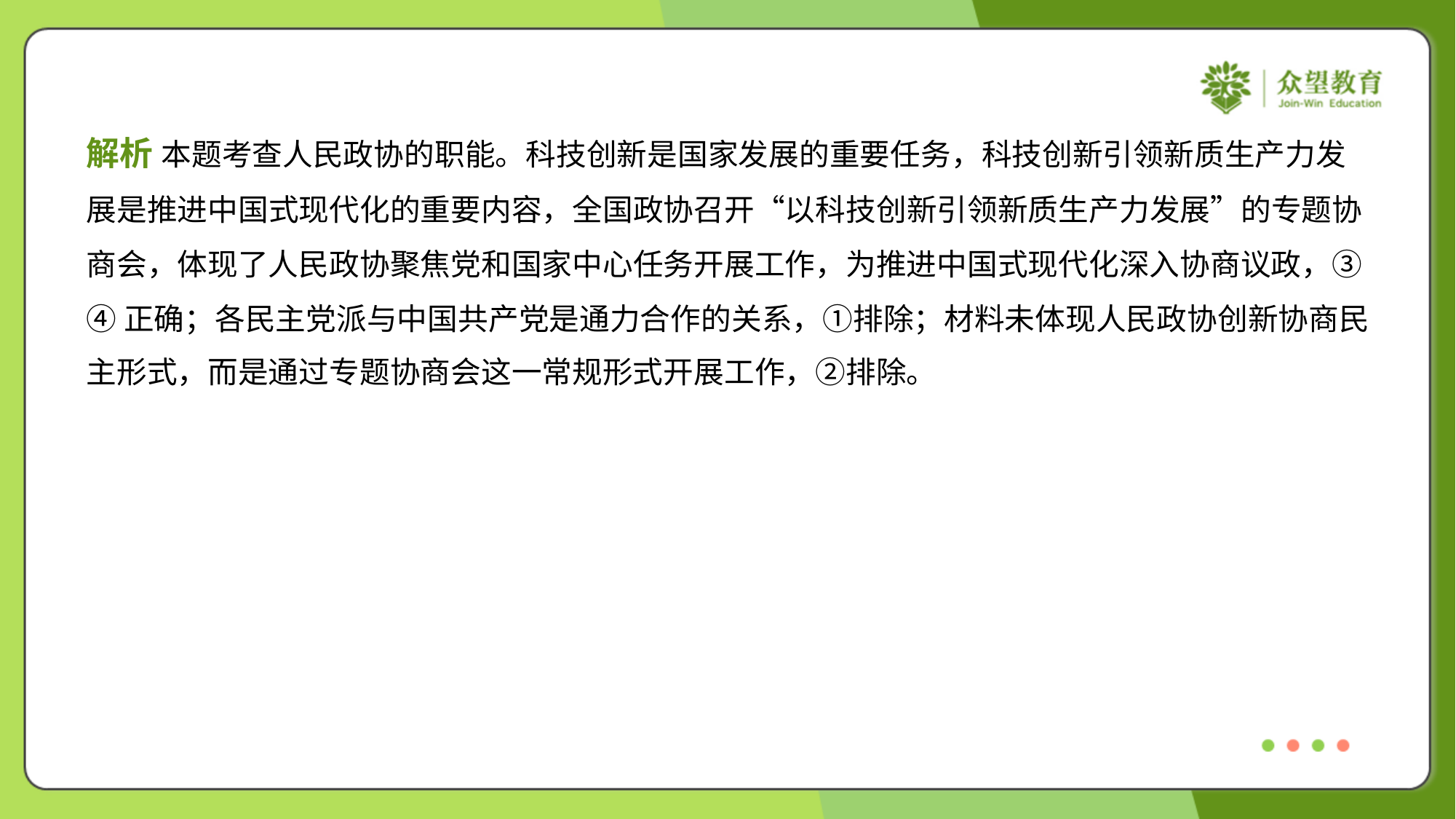

解析 本题考查人民政协的职能。科技创新是国家发展的重要任务，科技创新引领新质生产力发
展是推进中国式现代化的重要内容，全国政协召开“以科技创新引领新质生产力发展”的专题协
商会，体现了人民政协聚焦党和国家中心任务开展工作，为推进中国式现代化深入协商议政，③
④正确；各民主党派与中国共产党是通力合作的关系，①排除；材料未体现人民政协创新协商民
主形式，而是通过专题协商会这一常规形式开展工作，②排除。